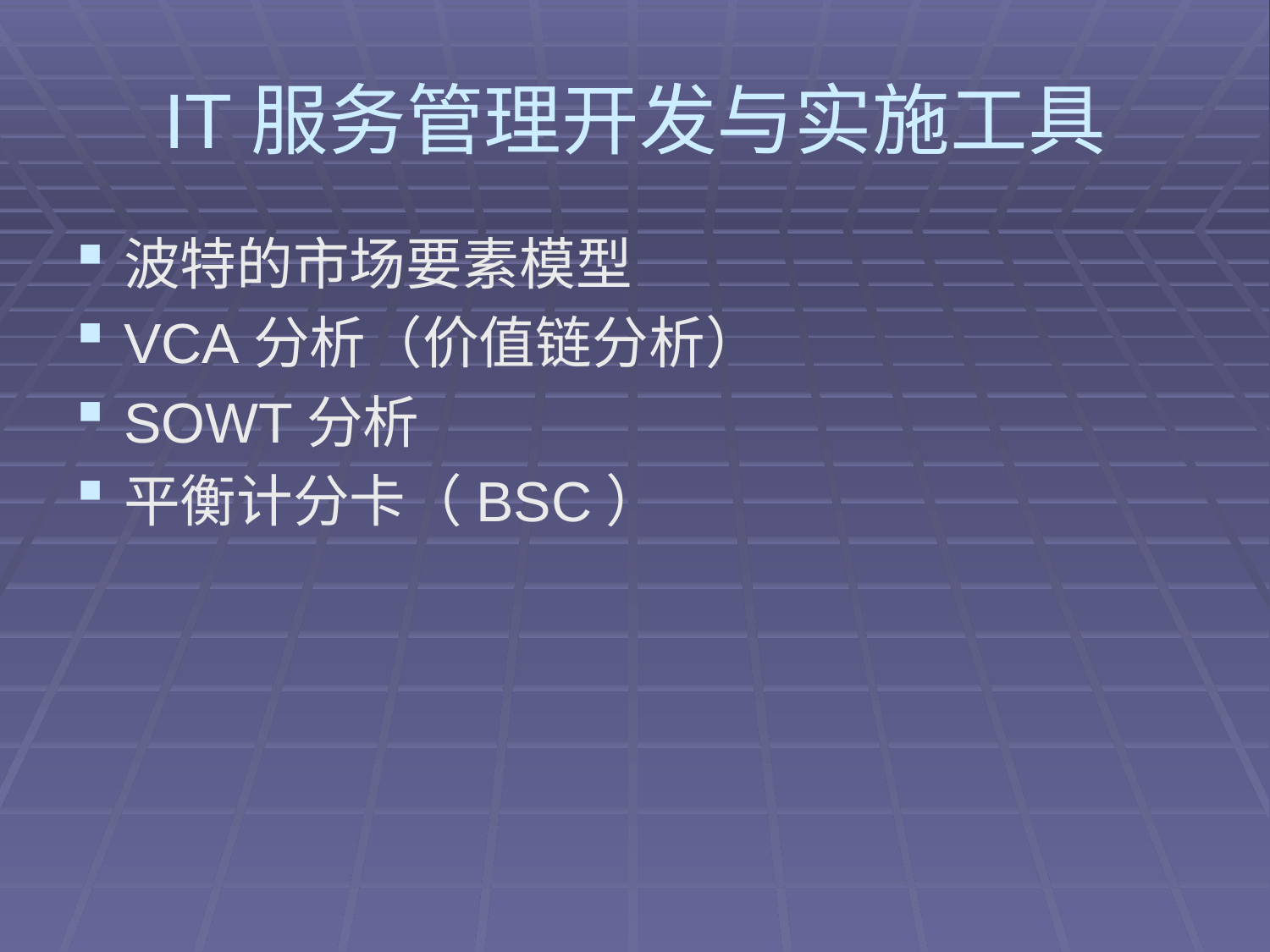

# IT服务管理开发与实施工具
波特的市场要素模型
VCA分析（价值链分析）
SOWT分析
平衡计分卡（BSC）